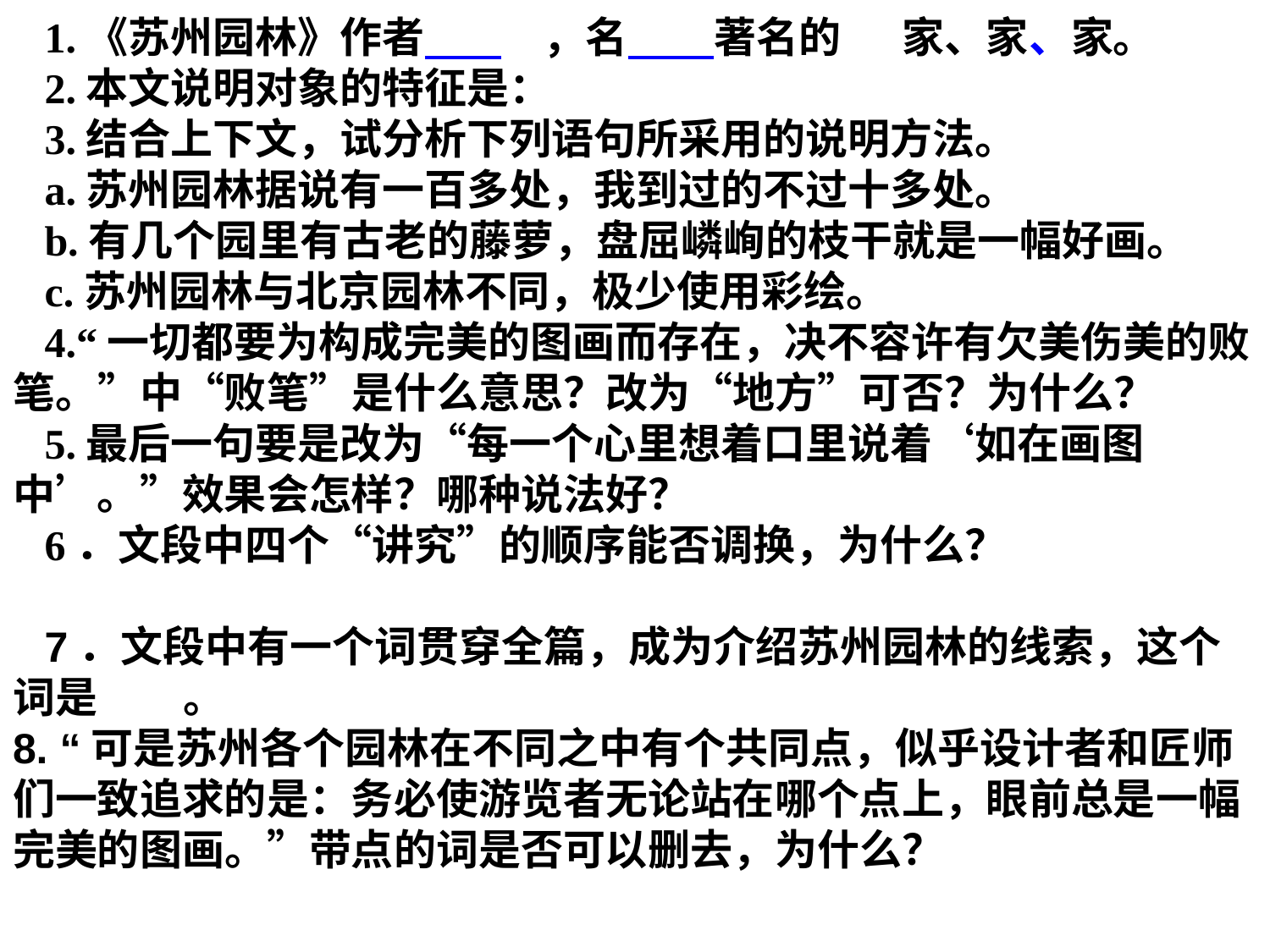

1.《苏州园林》作者        　，名         著名的	家、家、家。
2.本文说明对象的特征是：
3.结合上下文，试分析下列语句所采用的说明方法。
a.苏州园林据说有一百多处，我到过的不过十多处。
b.有几个园里有古老的藤萝，盘屈嶙峋的枝干就是一幅好画。
c.苏州园林与北京园林不同，极少使用彩绘。
4.“一切都要为构成完美的图画而存在，决不容许有欠美伤美的败笔。”中“败笔”是什么意思？改为“地方”可否？为什么？
5.最后一句要是改为“每一个心里想着口里说着‘如在画图中’。”效果会怎样？哪种说法好？
6．文段中四个“讲究”的顺序能否调换，为什么？
7．文段中有一个词贯穿全篇，成为介绍苏州园林的线索，这个词是         。
8. “可是苏州各个园林在不同之中有个共同点，似乎设计者和匠师们一致追求的是：务必使游览者无论站在哪个点上，眼前总是一幅完美的图画。”带点的词是否可以删去，为什么？